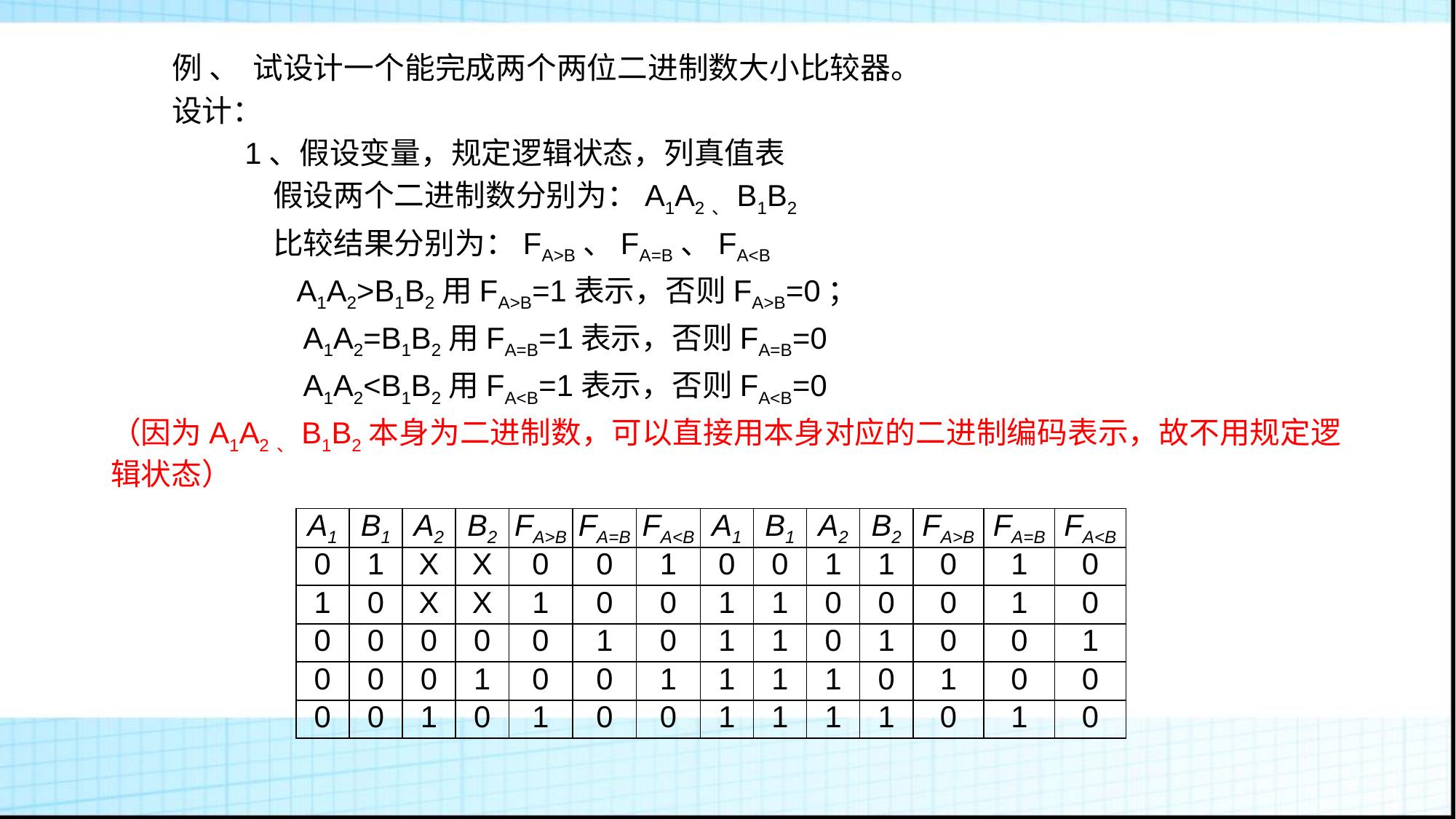

# 例 、  试设计一个能完成两个两位二进制数大小比较器。
        设计：
                1、假设变量，规定逻辑状态，列真值表
                       假设两个二进制数分别为：A1A2、B1B2
                       比较结果分别为：FA>B、FA=B、FA<B
                            A1A2>B1B2用FA>B=1表示，否则FA>B=0；
                       A1A2=B1B2用FA=B=1表示，否则FA=B=0
                       A1A2<B1B2用FA<B=1表示，否则FA<B=0
（因为A1A2、B1B2本身为二进制数，可以直接用本身对应的二进制编码表示，故不用规定逻辑状态）

| A1 | B1 | A2 | B2 | FA>B | FA=B | FA<B | A1 | B1 | A2 | B2 | FA>B | FA=B | FA<B |
| --- | --- | --- | --- | --- | --- | --- | --- | --- | --- | --- | --- | --- | --- |
| 0 | 1 | X | X | 0 | 0 | 1 | 0 | 0 | 1 | 1 | 0 | 1 | 0 |
| 1 | 0 | X | X | 1 | 0 | 0 | 1 | 1 | 0 | 0 | 0 | 1 | 0 |
| 0 | 0 | 0 | 0 | 0 | 1 | 0 | 1 | 1 | 0 | 1 | 0 | 0 | 1 |
| 0 | 0 | 0 | 1 | 0 | 0 | 1 | 1 | 1 | 1 | 0 | 1 | 0 | 0 |
| 0 | 0 | 1 | 0 | 1 | 0 | 0 | 1 | 1 | 1 | 1 | 0 | 1 | 0 |